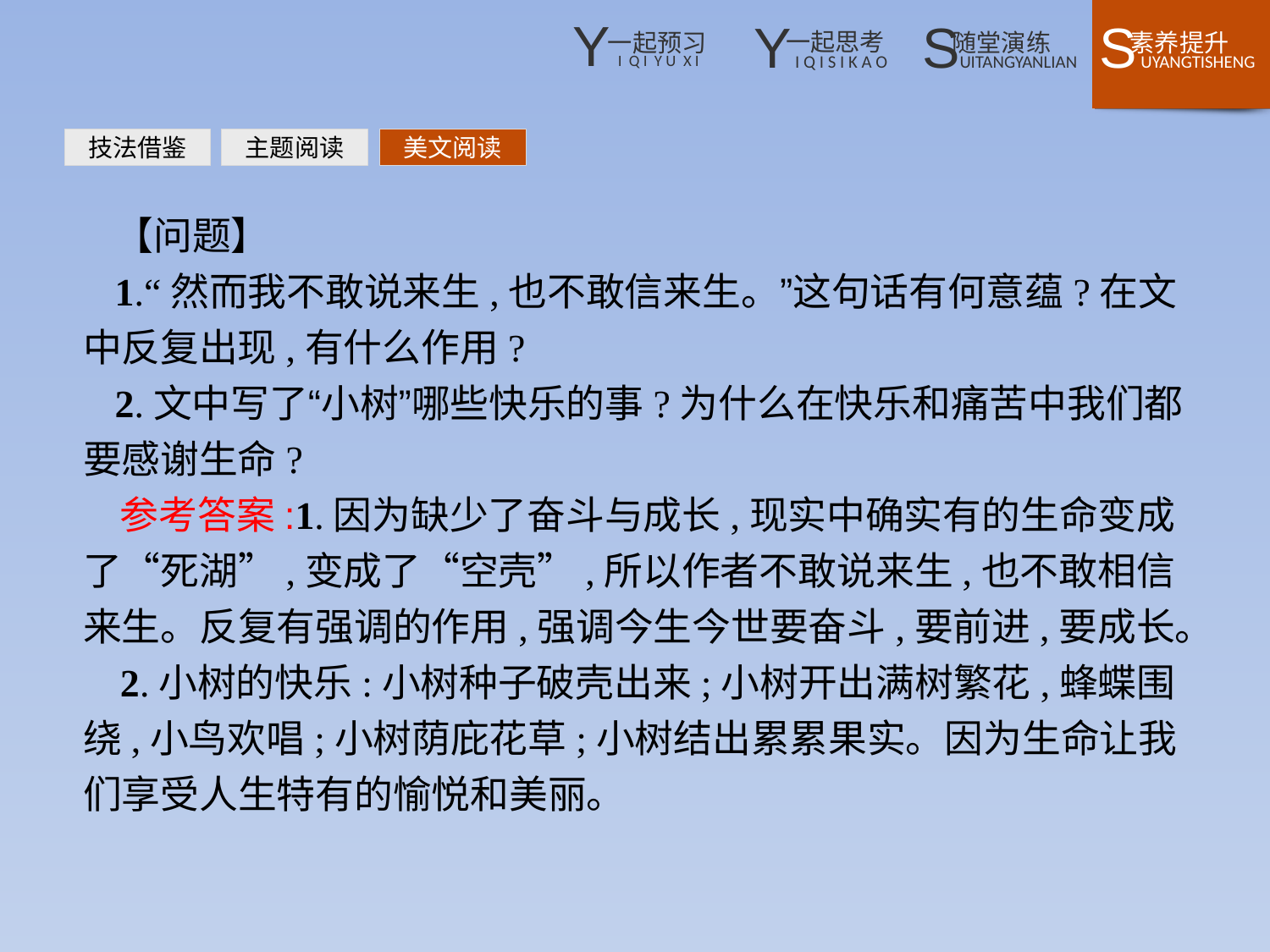

技法借鉴
主题阅读
美文阅读
【问题】
1.“然而我不敢说来生,也不敢信来生。”这句话有何意蕴?在文中反复出现,有什么作用?
2.文中写了“小树”哪些快乐的事?为什么在快乐和痛苦中我们都要感谢生命?
参考答案:1.因为缺少了奋斗与成长,现实中确实有的生命变成了“死湖”,变成了“空壳”,所以作者不敢说来生,也不敢相信来生。反复有强调的作用,强调今生今世要奋斗,要前进,要成长。
2.小树的快乐:小树种子破壳出来;小树开出满树繁花,蜂蝶围绕,小鸟欢唱;小树荫庇花草;小树结出累累果实。因为生命让我们享受人生特有的愉悦和美丽。